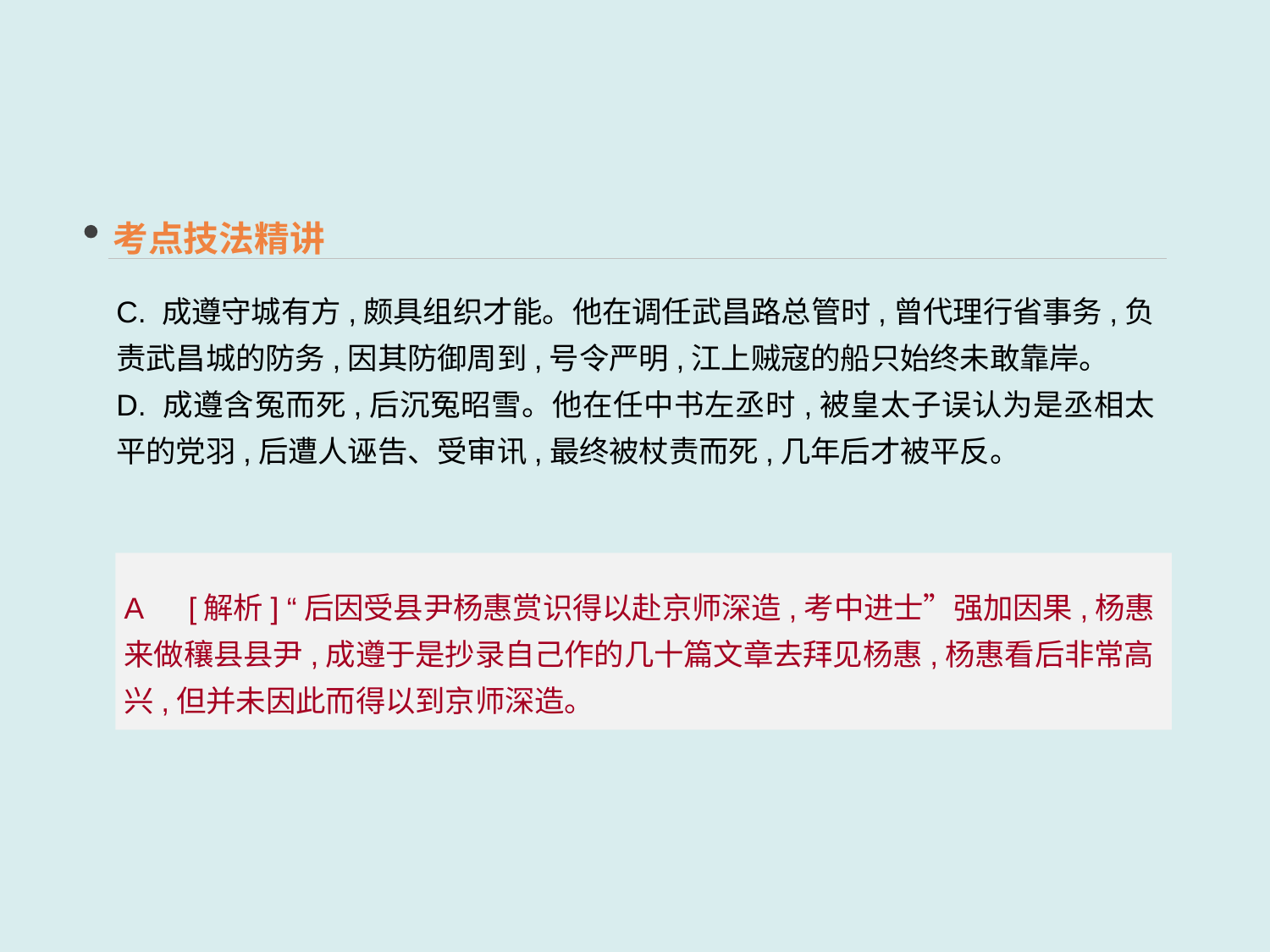

考点技法精讲

C. 成遵守城有方,颇具组织才能。他在调任武昌路总管时,曾代理行省事务,负责武昌城的防务,因其防御周到,号令严明,江上贼寇的船只始终未敢靠岸。
D. 成遵含冤而死,后沉冤昭雪。他在任中书左丞时,被皇太子误认为是丞相太平的党羽,后遭人诬告、受审讯,最终被杖责而死,几年后才被平反。

A　[解析] “后因受县尹杨惠赏识得以赴京师深造,考中进士”强加因果,杨惠来做穰县县尹,成遵于是抄录自己作的几十篇文章去拜见杨惠,杨惠看后非常高兴,但并未因此而得以到京师深造。